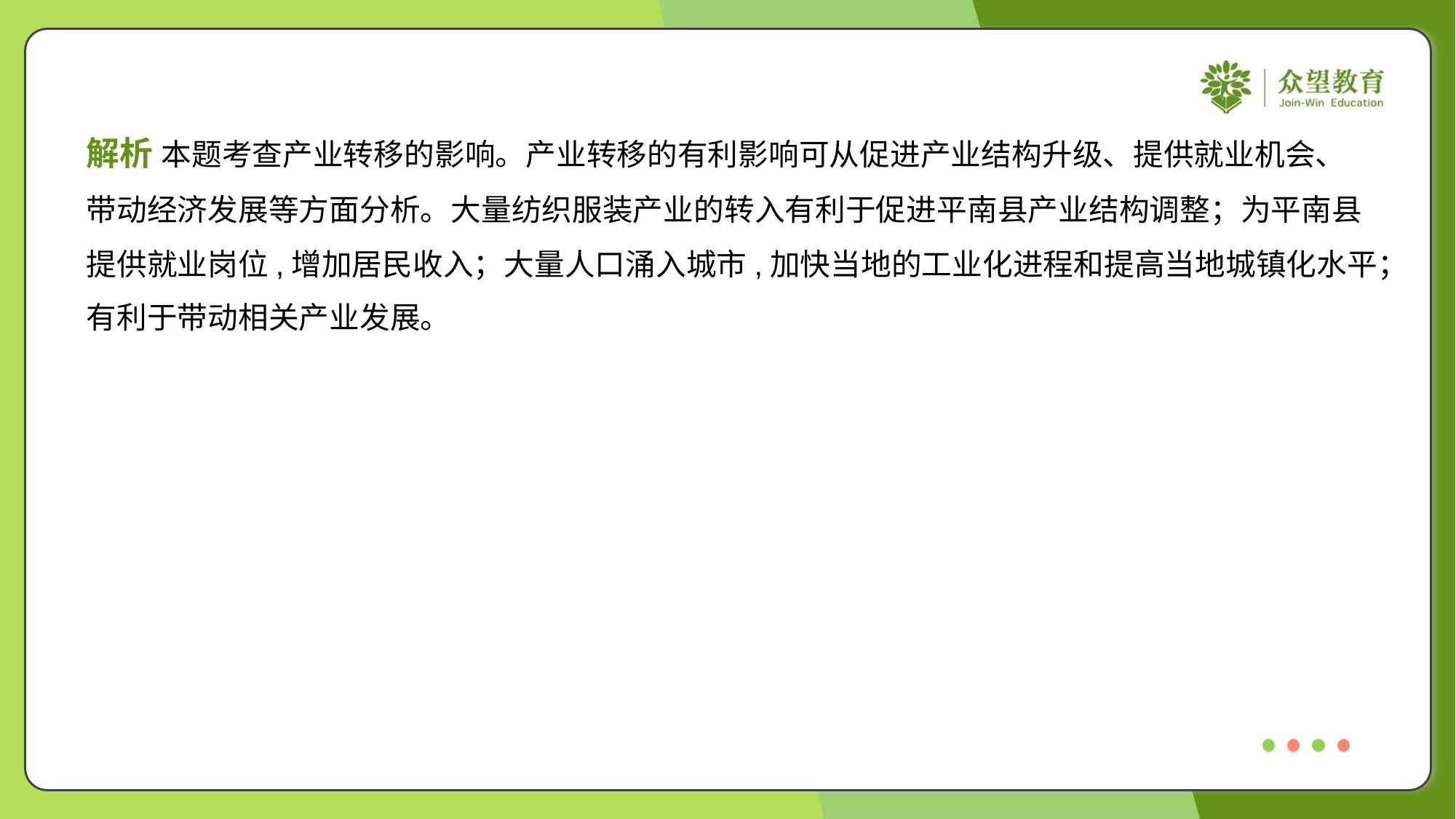

解析 本题考查产业转移的影响。产业转移的有利影响可从促进产业结构升级、提供就业机会、
带动经济发展等方面分析。大量纺织服装产业的转入有利于促进平南县产业结构调整；为平南县
提供就业岗位,增加居民收入；大量人口涌入城市,加快当地的工业化进程和提高当地城镇化水平；
有利于带动相关产业发展。